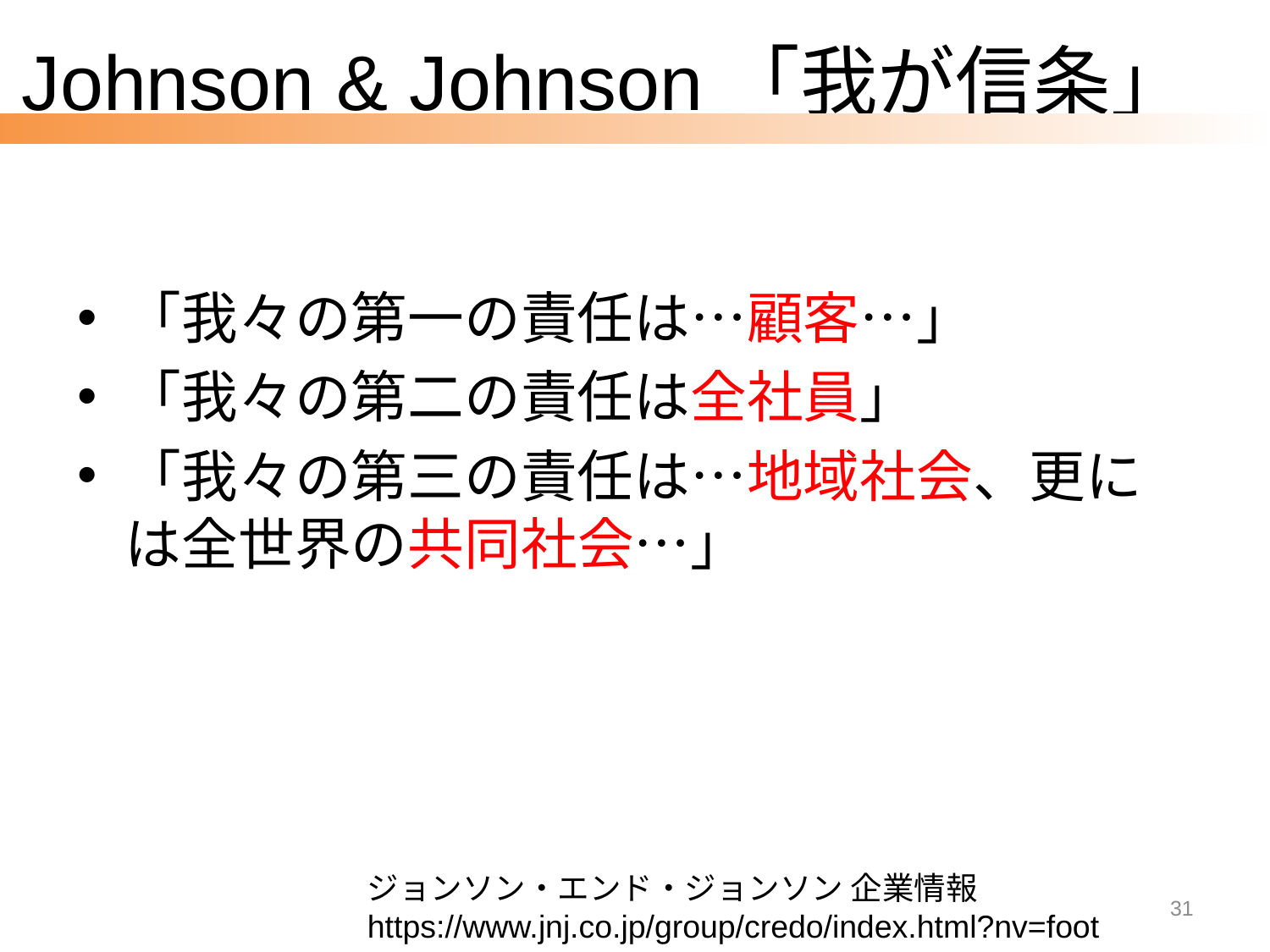

# Johnson & Johnson「我が信条」

「我々の第一の責任は…顧客…」
「我々の第二の責任は全社員」
「我々の第三の責任は…地域社会、更には全世界の共同社会…」
ジョンソン・エンド・ジョンソン 企業情報
https://www.jnj.co.jp/group/credo/index.html?nv=foot
31